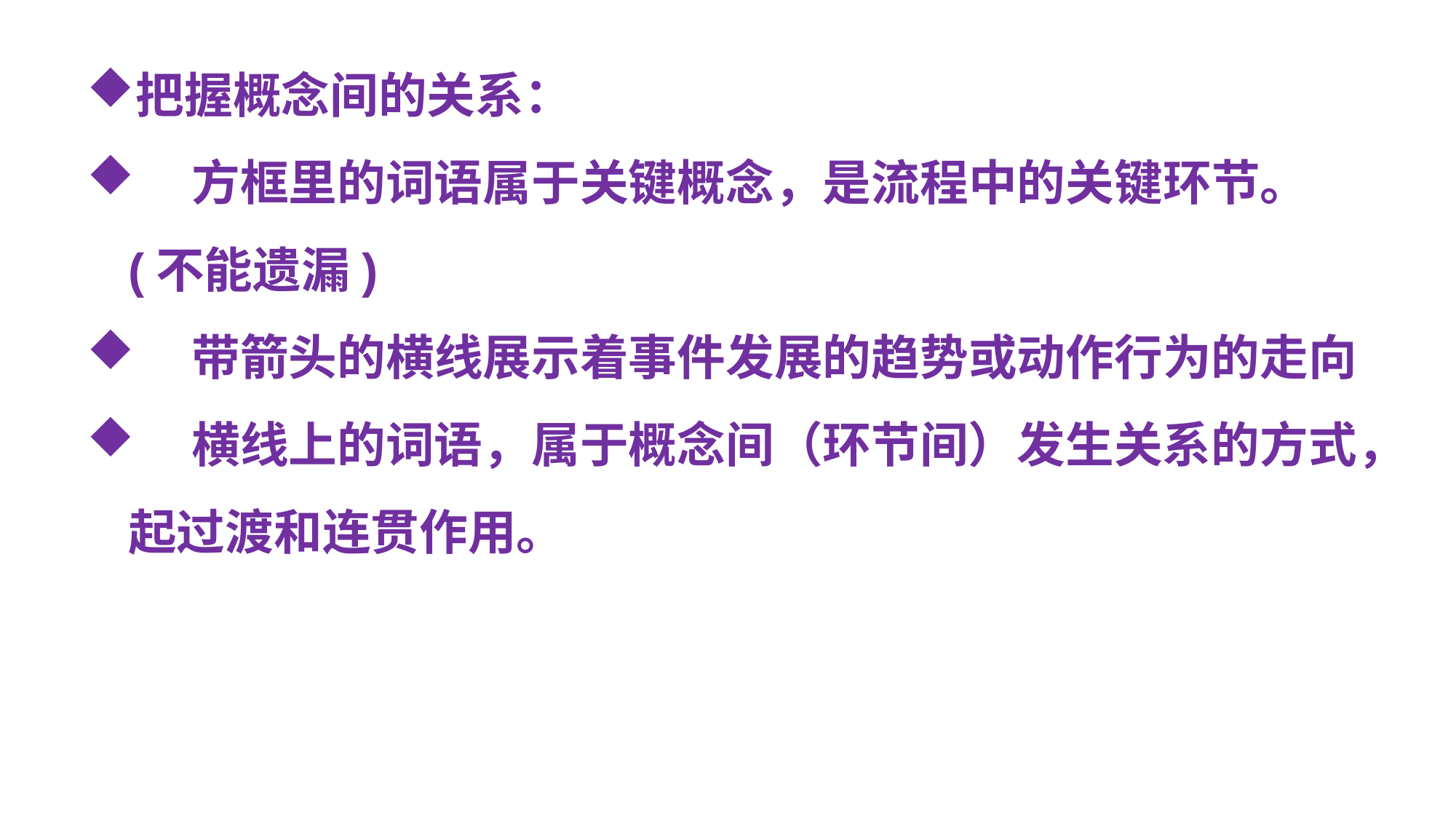

把握概念间的关系：
    方框里的词语属于关键概念，是流程中的关键环节。(不能遗漏)
    带箭头的横线展示着事件发展的趋势或动作行为的走向
    横线上的词语，属于概念间（环节间）发生关系的方式，起过渡和连贯作用。